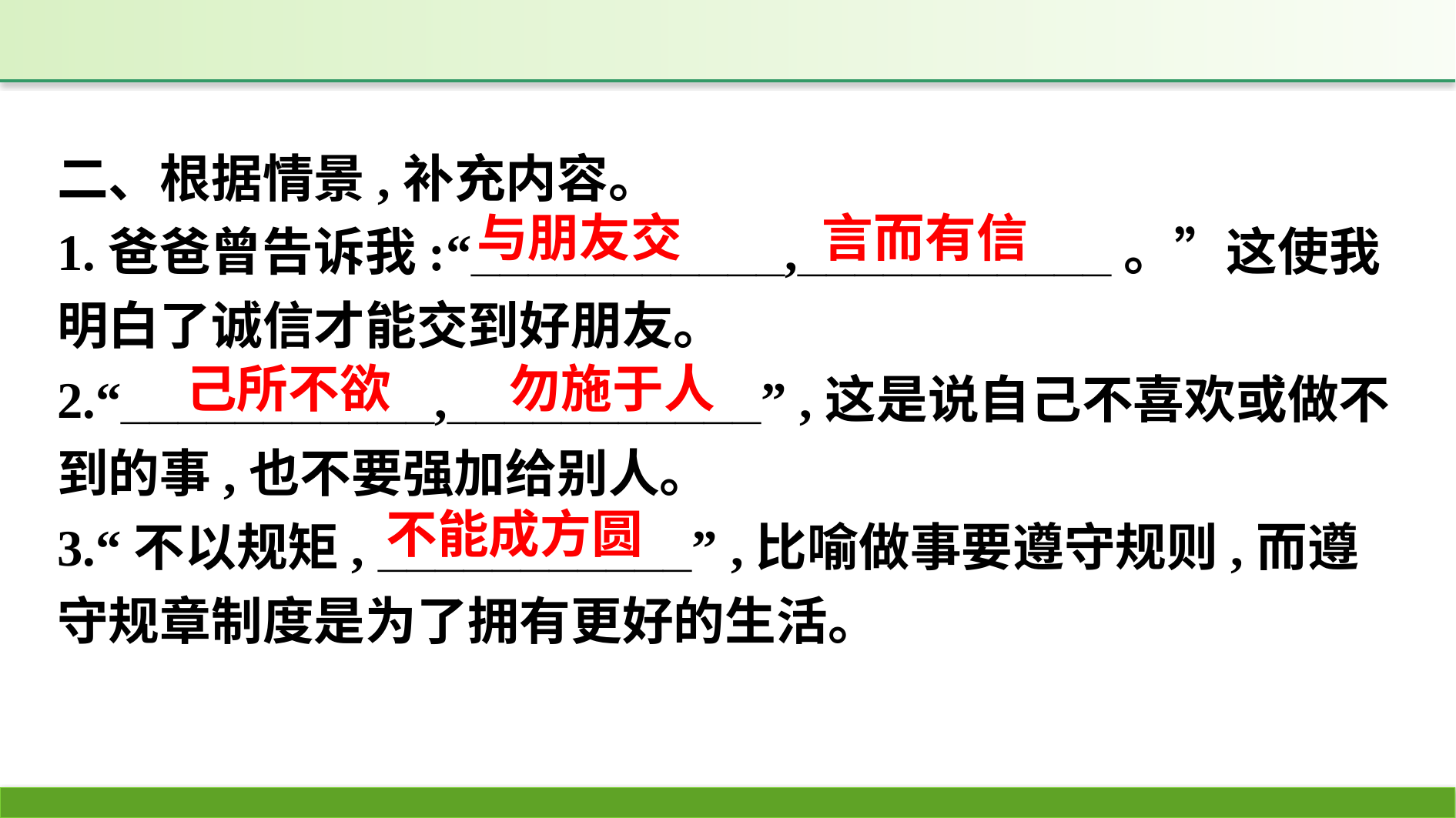

二、根据情景,补充内容。
1.爸爸曾告诉我:“___________,___________。”这使我明白了诚信才能交到好朋友。
2.“___________,___________” ,这是说自己不喜欢或做不到的事,也不要强加给别人。
3.“不以规矩, ___________” ,比喻做事要遵守规则,而遵守规章制度是为了拥有更好的生活。
言而有信
与朋友交
己所不欲
勿施于人
不能成方圆